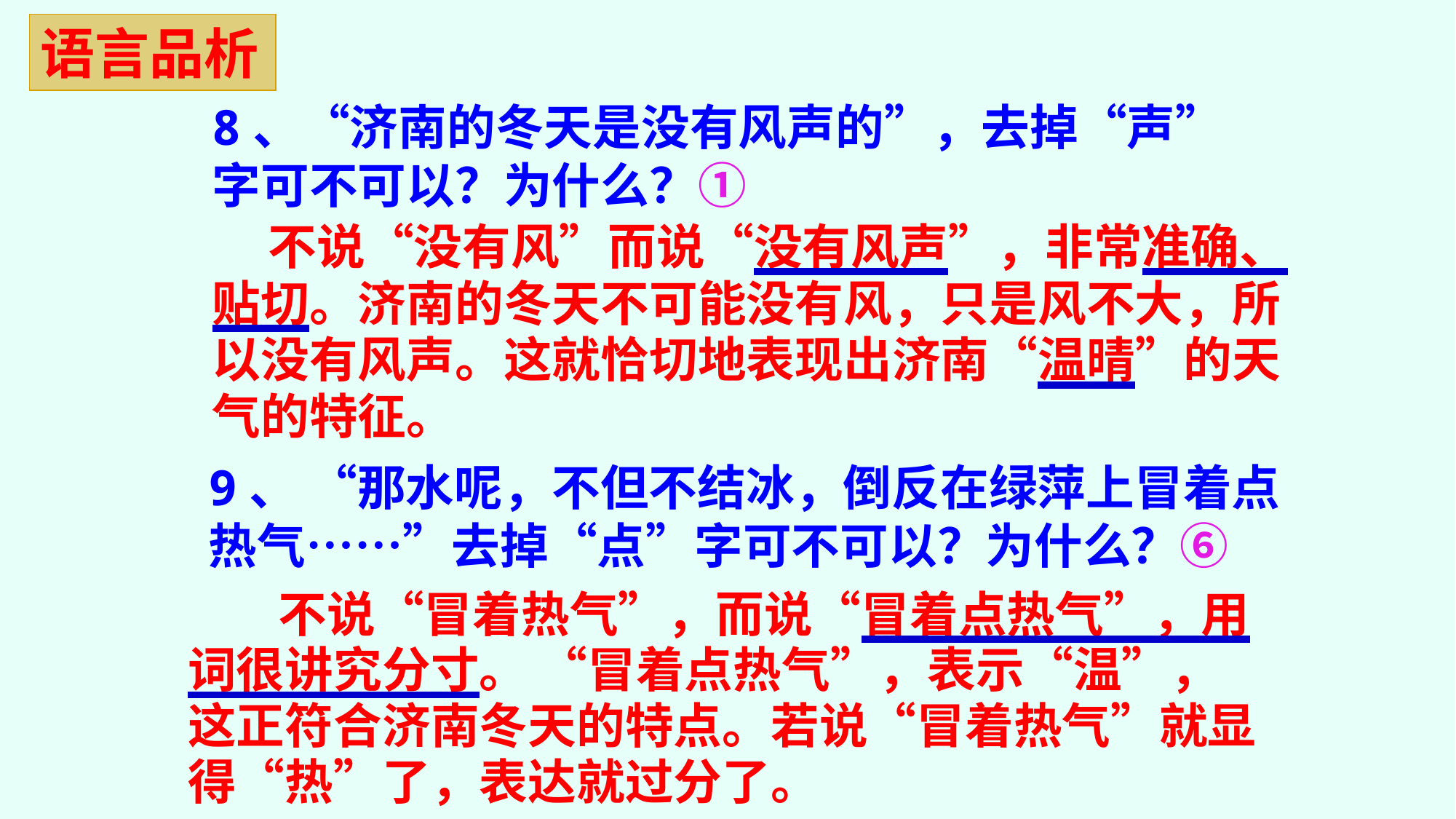

语言品析
8、“济南的冬天是没有风声的”，去掉“声”字可不可以？为什么？①
    不说“没有风”而说“没有风声”，非常准确、贴切。济南的冬天不可能没有风，只是风不大，所以没有风声。这就恰切地表现出济南“温晴”的天气的特征。
9、 “那水呢，不但不结冰，倒反在绿萍上冒着点热气……”去掉“点”字可不可以？为什么？⑥
          不说“冒着热气”，而说“冒着点热气”，用词很讲究分寸。 “冒着点热气”，表示“温”，这正符合济南冬天的特点。若说“冒着热气”就显得“热”了，表达就过分了。